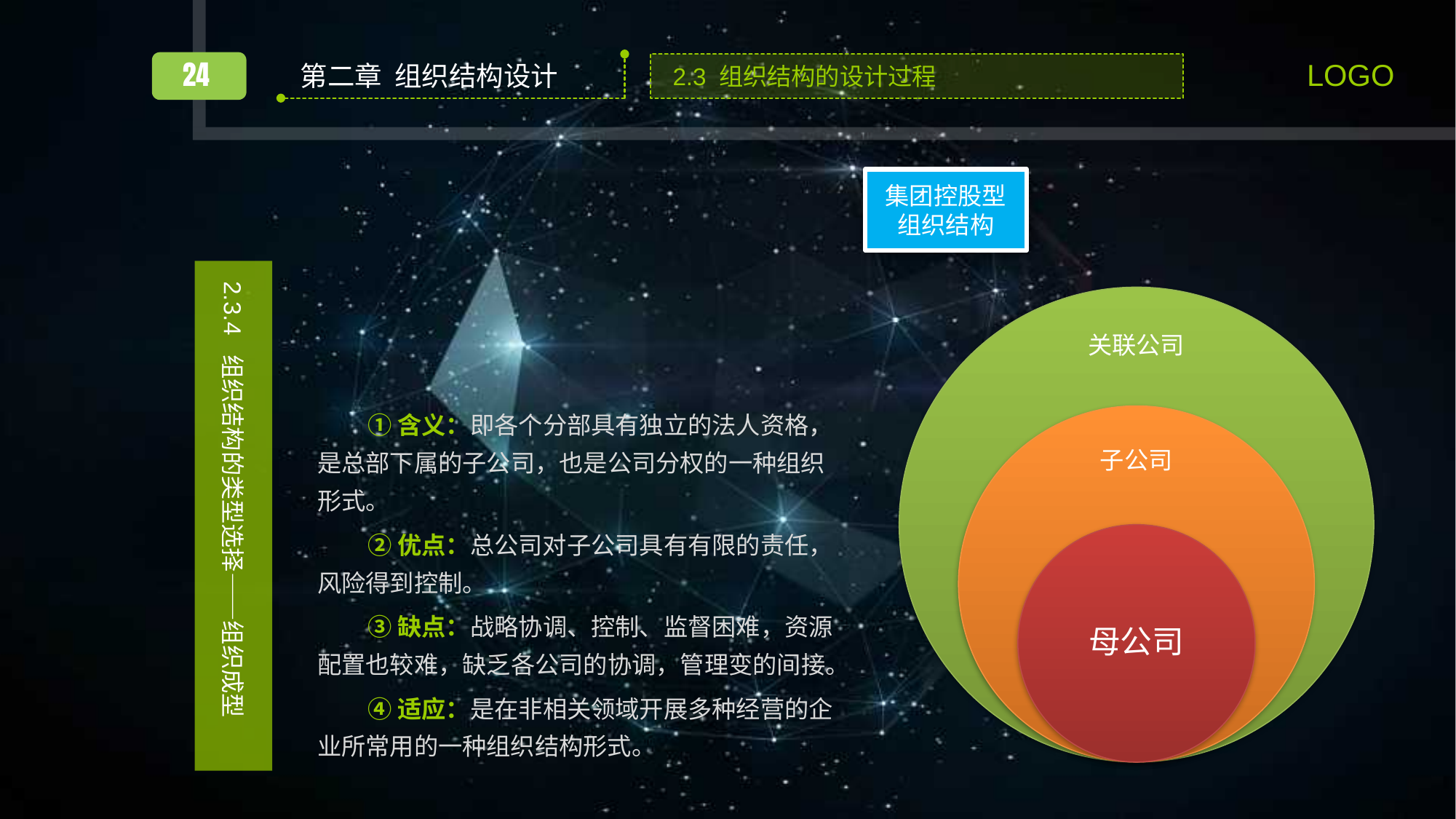

集团控股型组织结构
关联公司
子公司
母公司
①含义：即各个分部具有独立的法人资格，是总部下属的子公司，也是公司分权的一种组织形式。
②优点：总公司对子公司具有有限的责任，风险得到控制。
③缺点：战略协调、控制、监督困难，资源配置也较难，缺乏各公司的协调，管理变的间接。
④适应：是在非相关领域开展多种经营的企业所常用的一种组织结构形式。